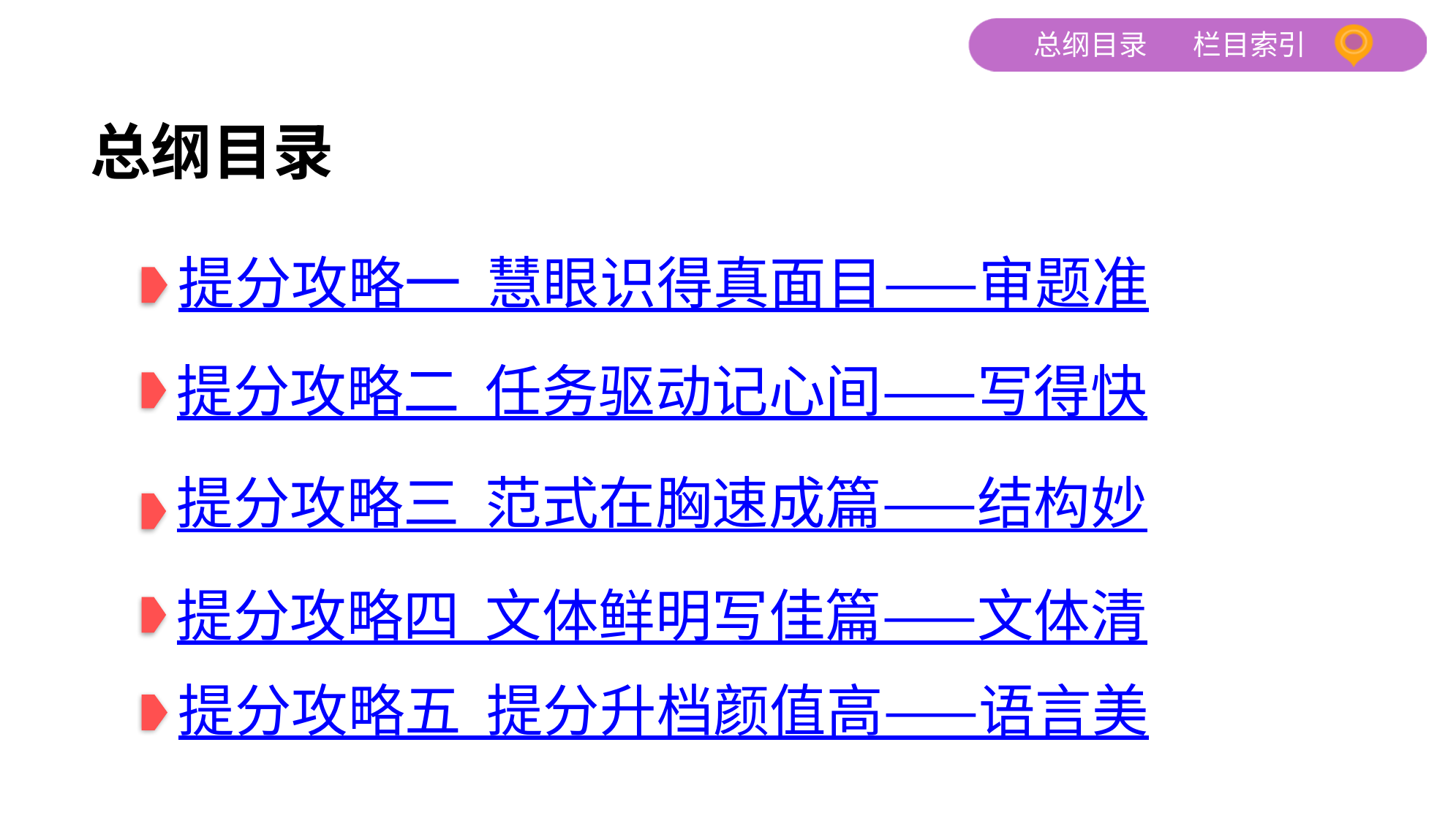

总纲目录
提分攻略一  慧眼识得真面目——审题准

提分攻略二  任务驱动记心间——写得快

提分攻略三  范式在胸速成篇——结构妙

提分攻略四  文体鲜明写佳篇——文体清

提分攻略五  提分升档颜值高——语言美